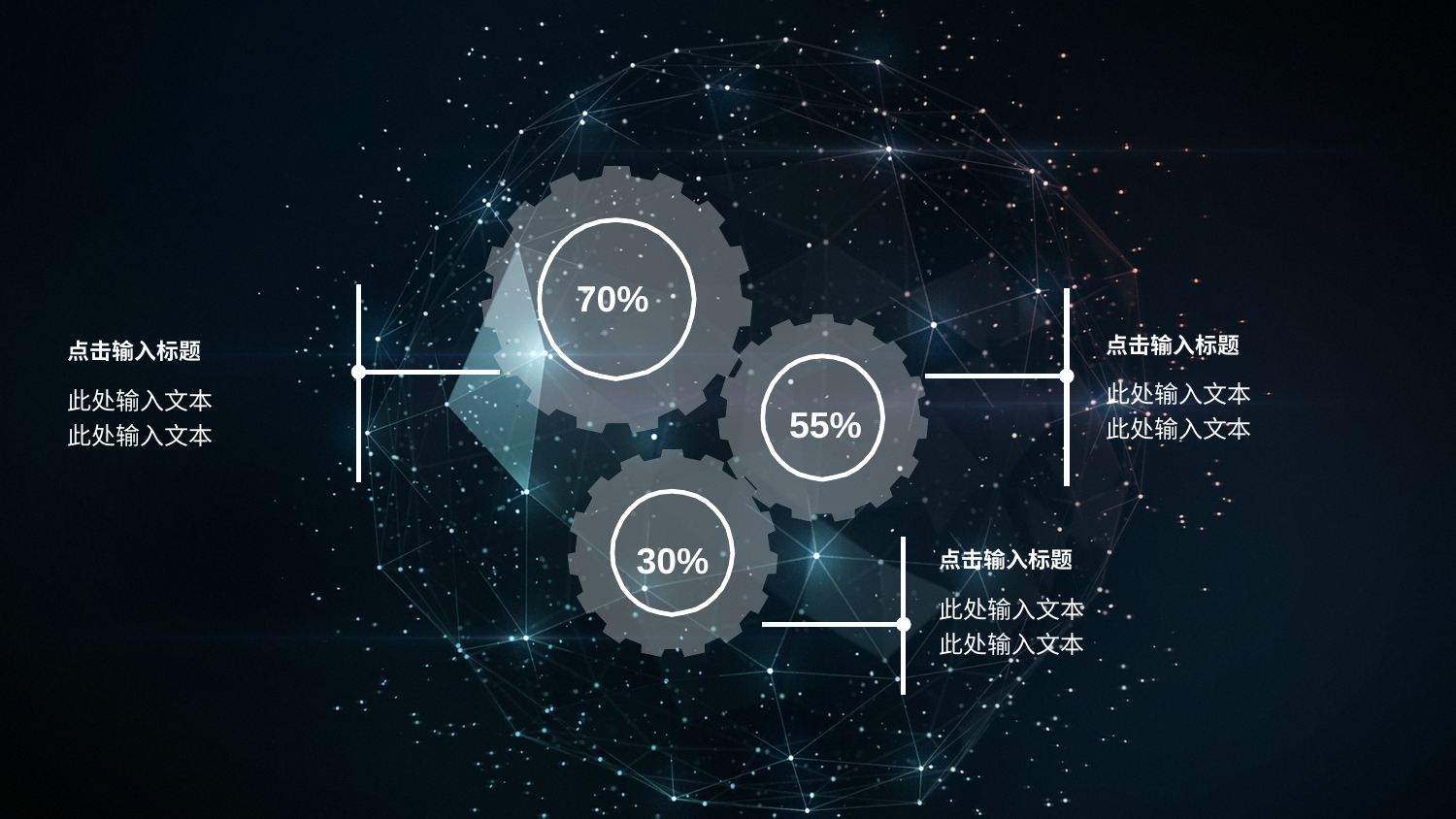

70%

55%

30%

点击输入标题
此处输入文本
此处输入文本
点击输入标题
此处输入文本
此处输入文本
点击输入标题
此处输入文本
此处输入文本